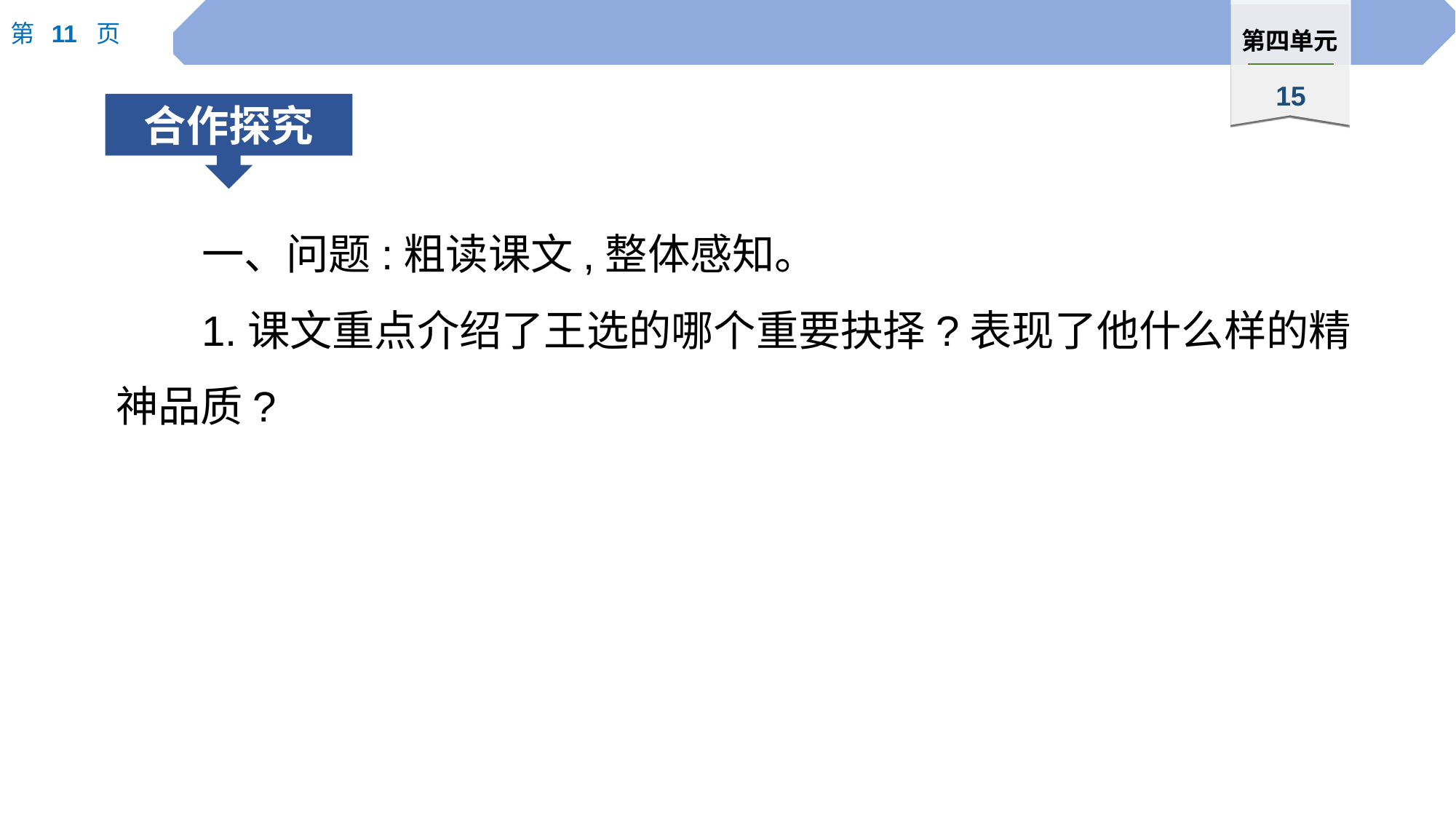

一、问题:粗读课文,整体感知。
1.课文重点介绍了王选的哪个重要抉择?表现了他什么样的精神品质?